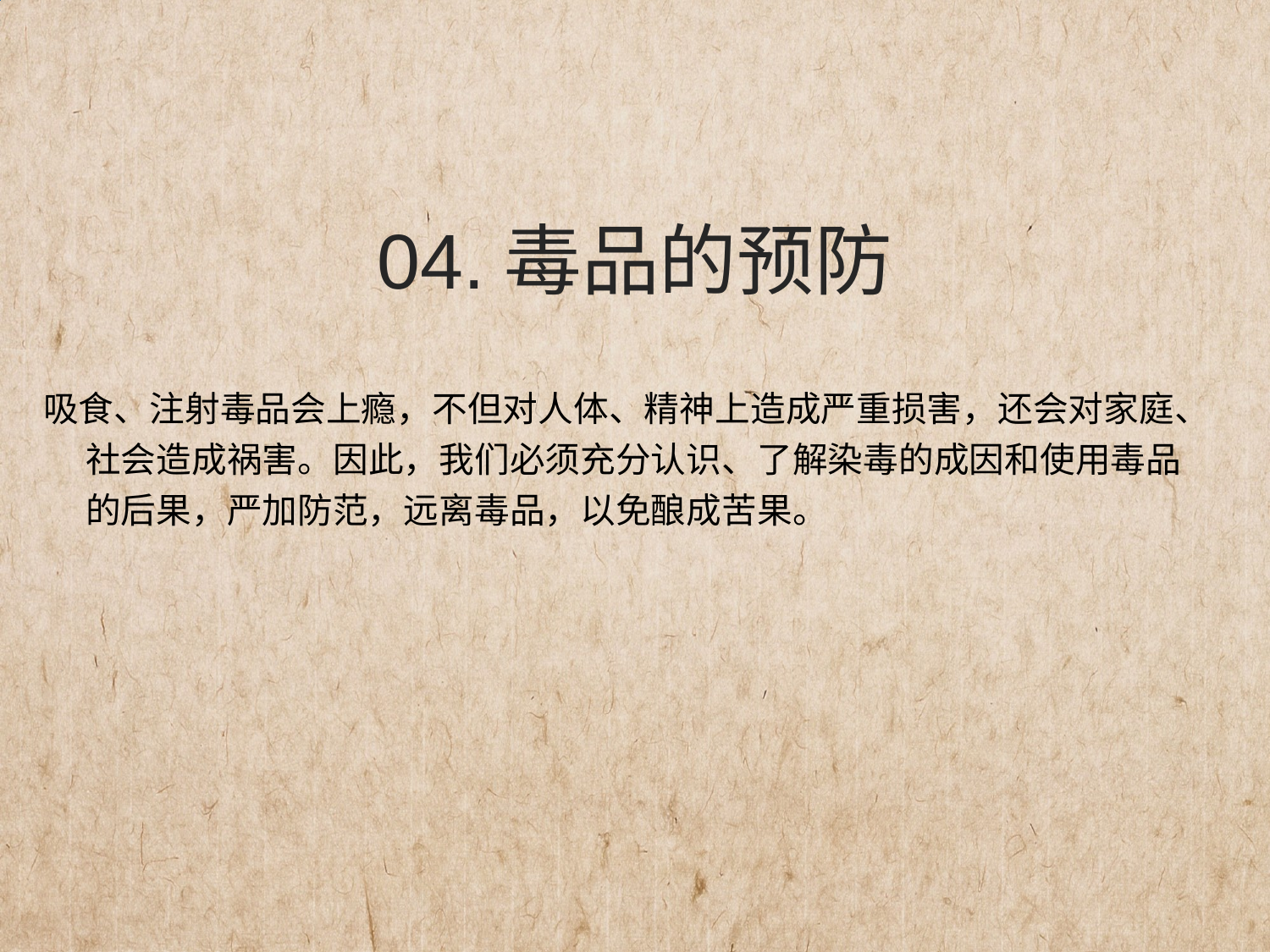

# 04.毒品的预防
   吸食、注射毒品会上瘾，不但对人体、精神上造成严重损害，还会对家庭、社会造成祸害。因此，我们必须充分认识、了解染毒的成因和使用毒品的后果，严加防范，远离毒品，以免酿成苦果。